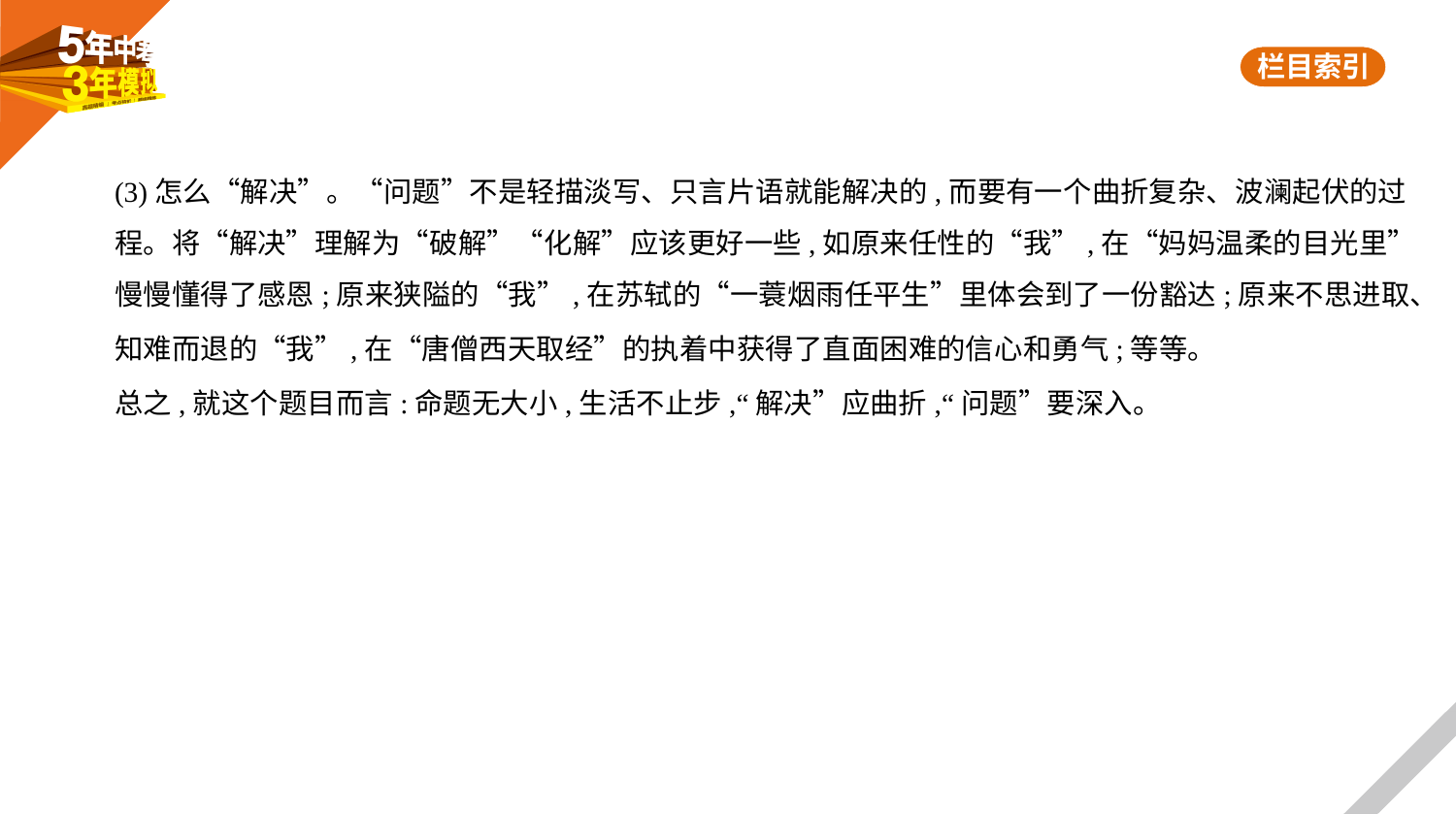

(3)怎么“解决”。“问题”不是轻描淡写、只言片语就能解决的,而要有一个曲折复杂、波澜起伏的过
程。将“解决”理解为“破解”“化解”应该更好一些,如原来任性的“我”,在“妈妈温柔的目光里”
慢慢懂得了感恩;原来狭隘的“我”,在苏轼的“一蓑烟雨任平生”里体会到了一份豁达;原来不思进取、
知难而退的“我”,在“唐僧西天取经”的执着中获得了直面困难的信心和勇气;等等。
总之,就这个题目而言:命题无大小,生活不止步,“解决”应曲折,“问题”要深入。